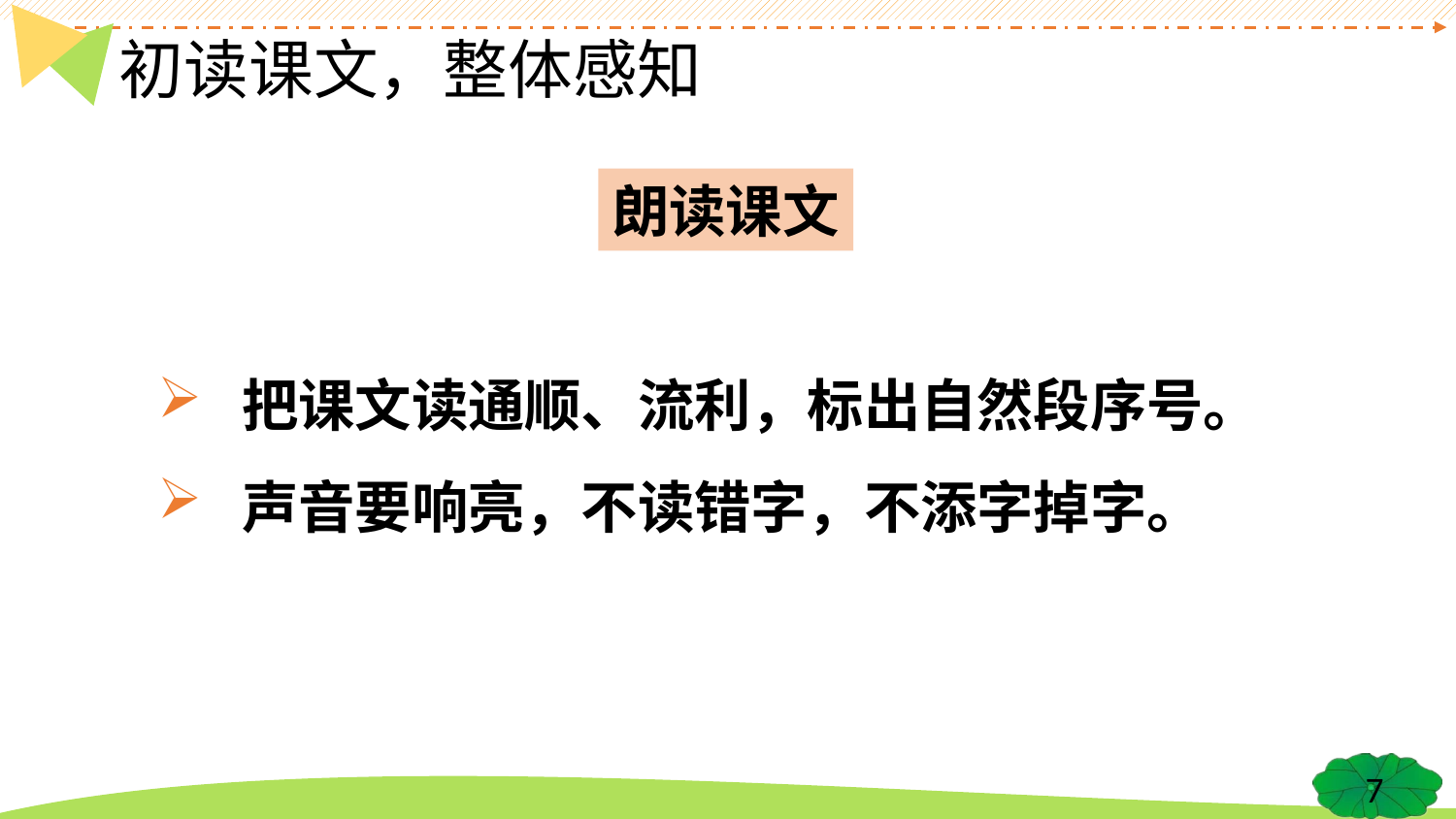

# 初读课文，整体感知
朗读课文
  把课文读通顺、流利，标出自然段序号。
  声音要响亮，不读错字，不添字掉字。